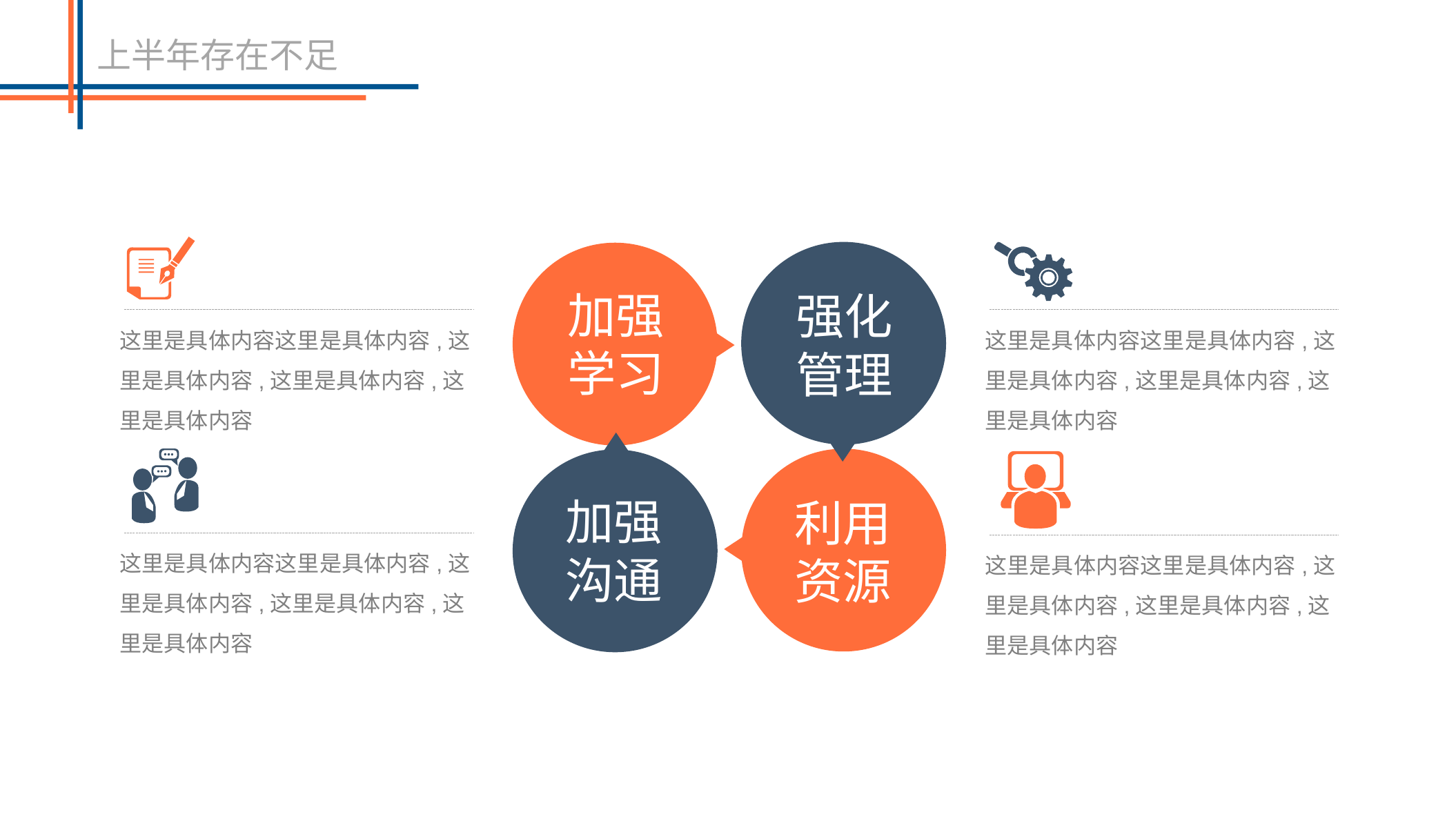

上半年存在不足

强化管理

加强学习
这里是具体内容这里是具体内容,这里是具体内容,这里是具体内容,这里是具体内容
这里是具体内容这里是具体内容,这里是具体内容,这里是具体内容,这里是具体内容

加强沟通

利用资源

这里是具体内容这里是具体内容,这里是具体内容,这里是具体内容,这里是具体内容
这里是具体内容这里是具体内容,这里是具体内容,这里是具体内容,这里是具体内容